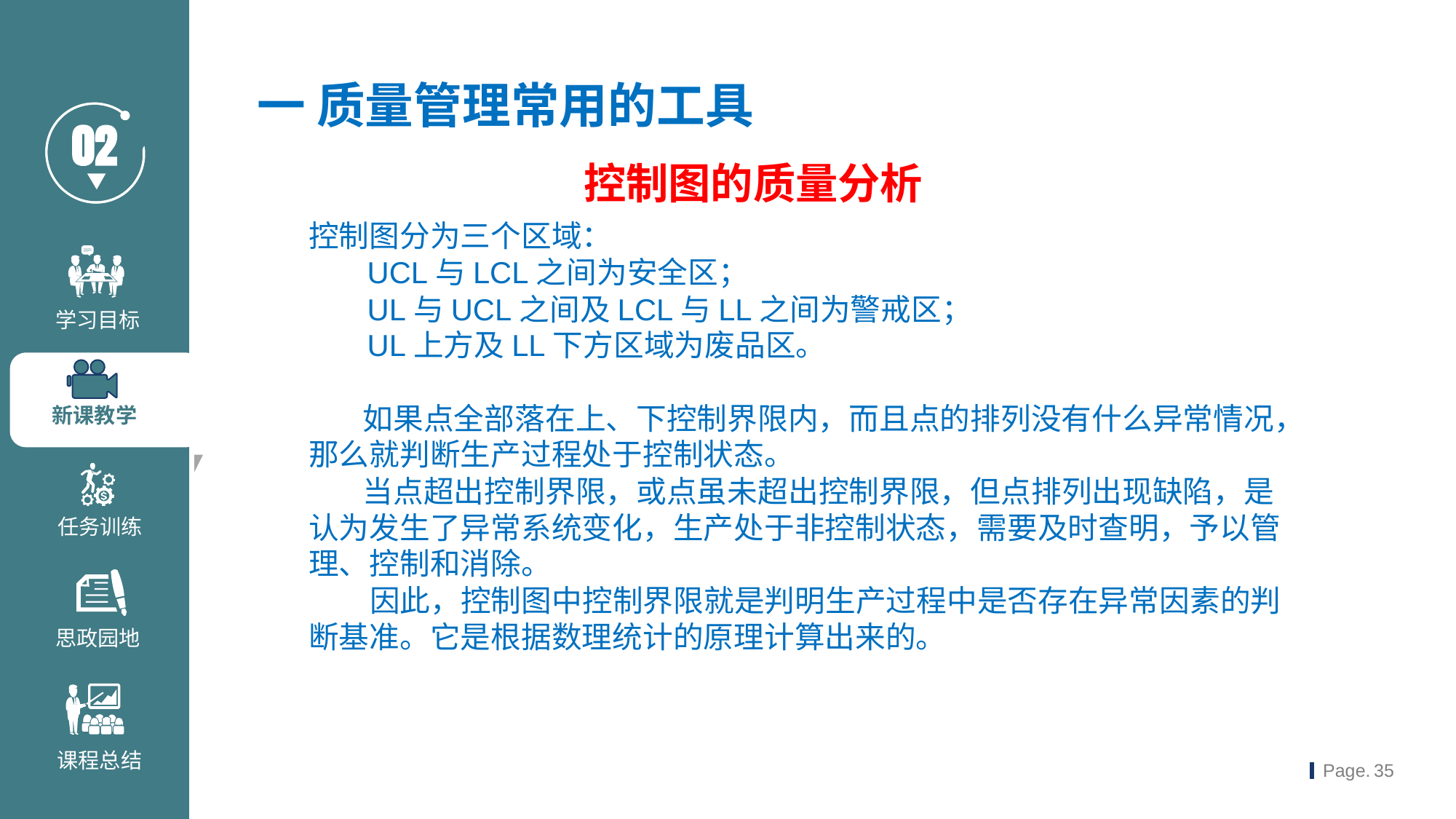

一 质量管理常用的工具
控制图的质量分析
控制图分为三个区域：
       UCL与LCL之间为安全区；
       UL与UCL之间及LCL与LL之间为警戒区；
       UL上方及LL下方区域为废品区。

       如果点全部落在上、下控制界限内，而且点的排列没有什么异常情况，那么就判断生产过程处于控制状态。
       当点超出控制界限，或点虽未超出控制界限，但点排列出现缺陷，是认为发生了异常系统变化，生产处于非控制状态，需要及时查明，予以管理、控制和消除。
        因此，控制图中控制界限就是判明生产过程中是否存在异常因素的判断基准。它是根据数理统计的原理计算出来的。